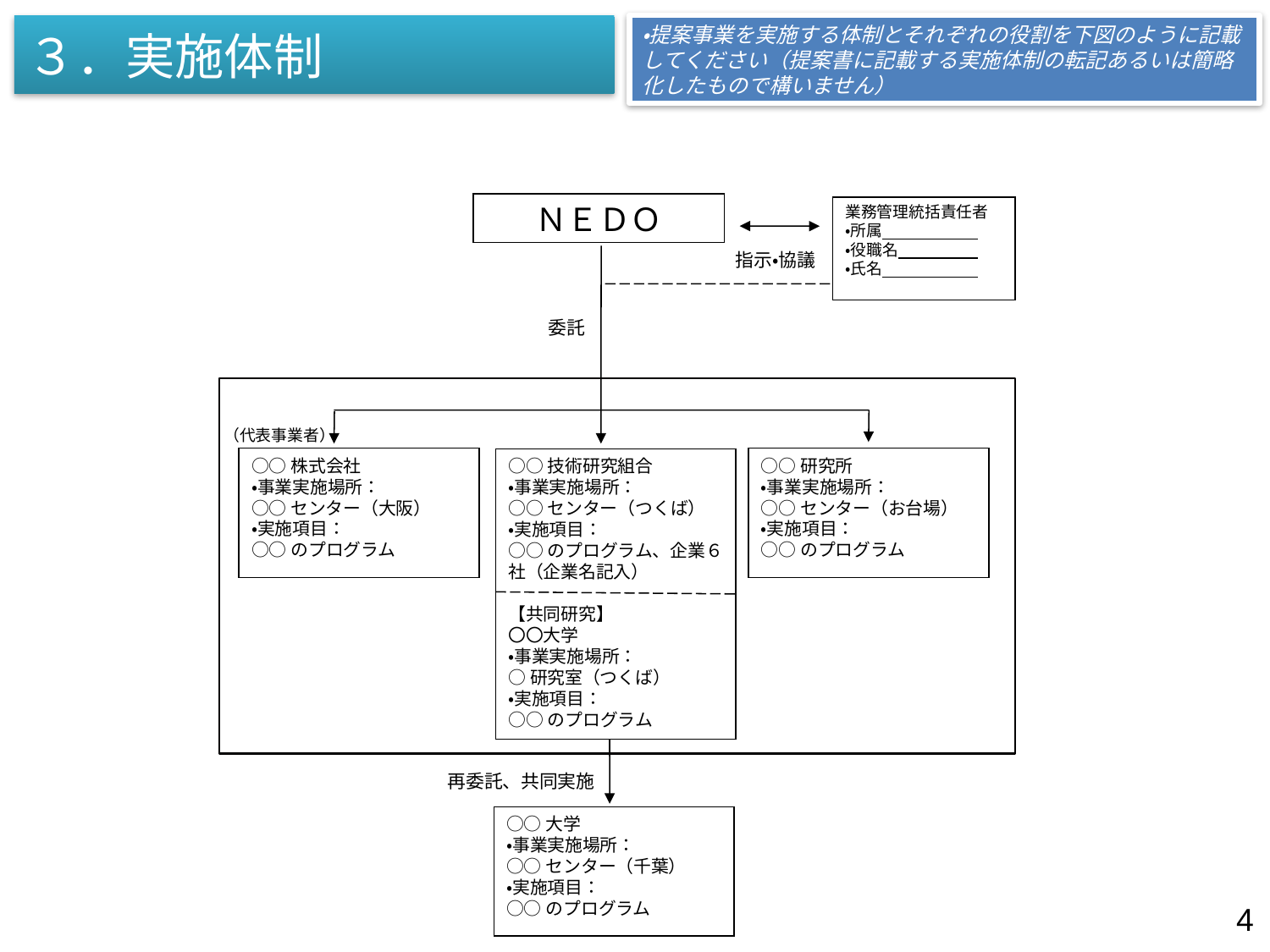

・提案事業を実施する体制とそれぞれの役割を下図のように記載してください（提案書に記載する実施体制の転記あるいは簡略化したもので構いません）
# ３．実施体制
ＮＥＤＯ
業務管理統括責任者
・所属
・役職名
・氏名

指示・協議

委託

（代表事業者）
○○株式会社
・事業実施場所：
○○センター（大阪）
・実施項目：
○○のプログラム

○○研究所
・事業実施場所：
○○センター（お台場）
・実施項目：
○○のプログラム

○○技術研究組合
・事業実施場所：
○○センター（つくば）
・実施項目：
○○のプログラム、企業６社（企業名記入）

【共同研究】
〇〇大学
・事業実施場所：
○研究室（つくば）
・実施項目：
○○のプログラム

再委託、共同実施
○○大学
・事業実施場所：
○○センター（千葉）
・実施項目：
○○のプログラム

4